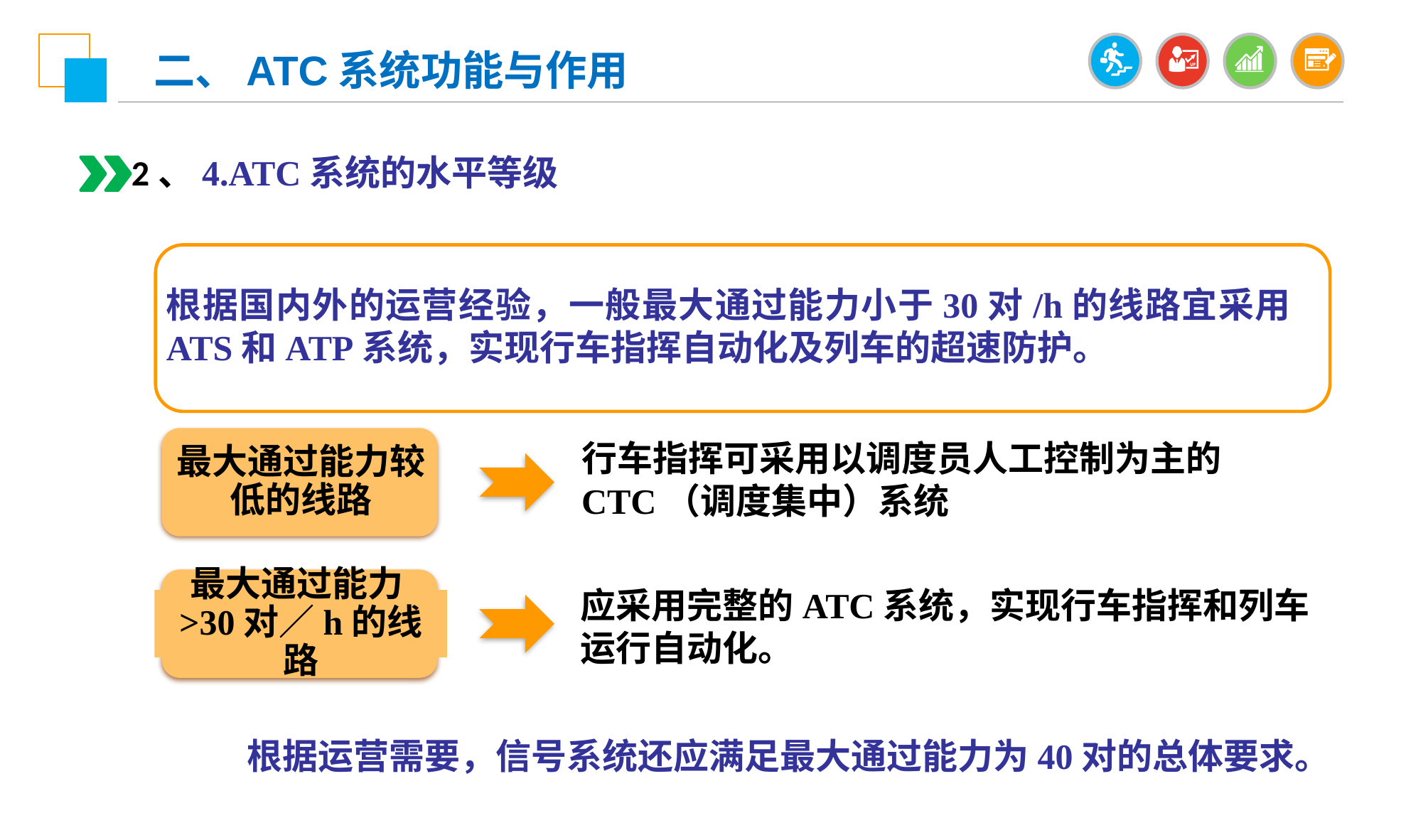

二、ATC系统功能与作用

2、4.ATC系统的水平等级

根据国内外的运营经验，一般最大通过能力小于30对/h的线路宜采用ATS和ATP系统，实现行车指挥自动化及列车的超速防护。

最大通过能力较低的线路
行车指挥可采用以调度员人工控制为主的CTC（调度集中）系统

最大通过能力>30对／h的线路
应采用完整的ATC系统，实现行车指挥和列车运行自动化。

        根据运营需要，信号系统还应满足最大通过能力为40对的总体要求。